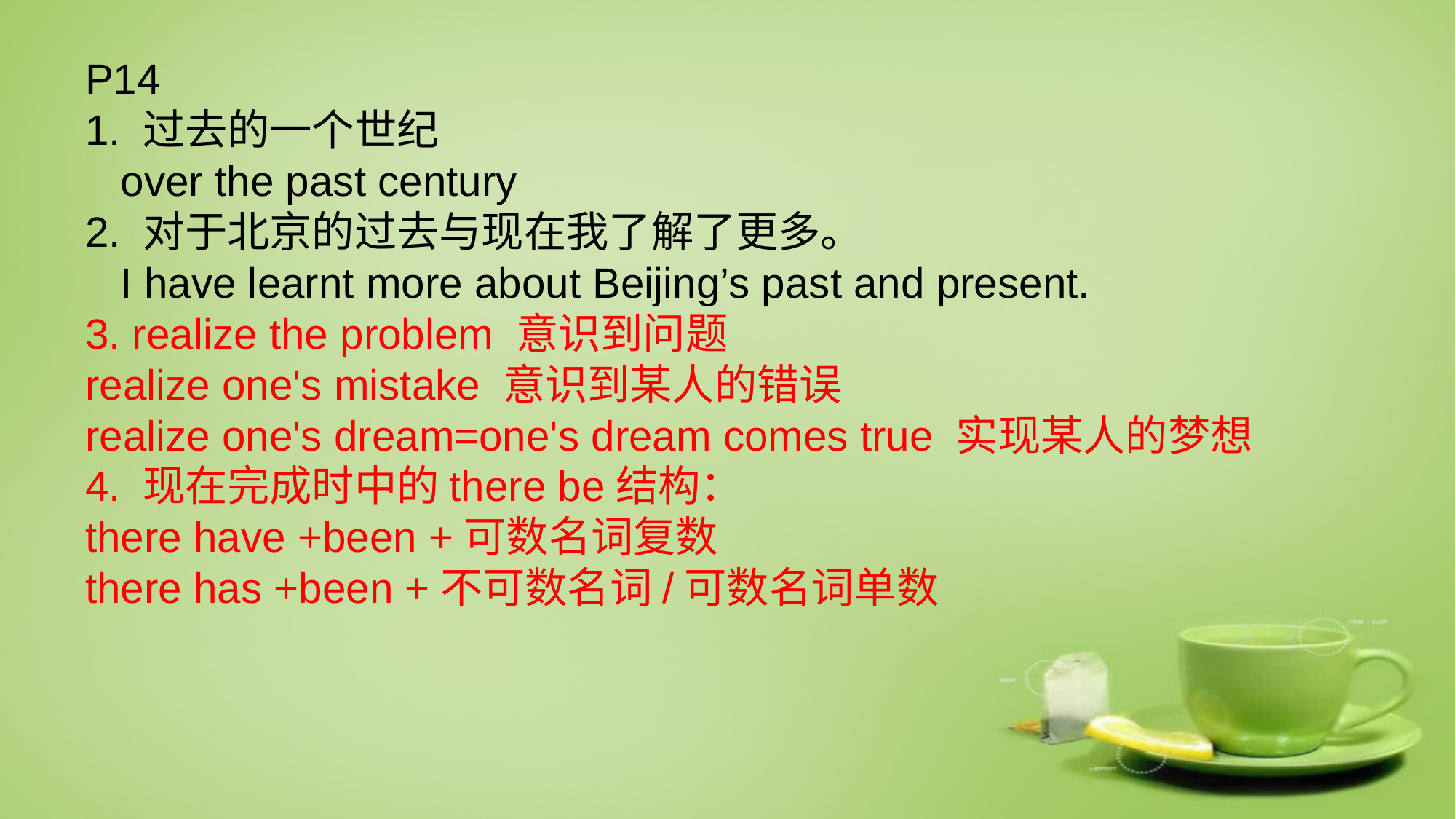

P14
1. 过去的一个世纪
   over the past century
2. 对于北京的过去与现在我了解了更多。
   I have learnt more about Beijing’s past and present.
3. realize the problem 意识到问题
realize one's mistake 意识到某人的错误
realize one's dream=one's dream comes true 实现某人的梦想
4. 现在完成时中的there be结构：
there have +been +可数名词复数
there has +been +不可数名词/可数名词单数